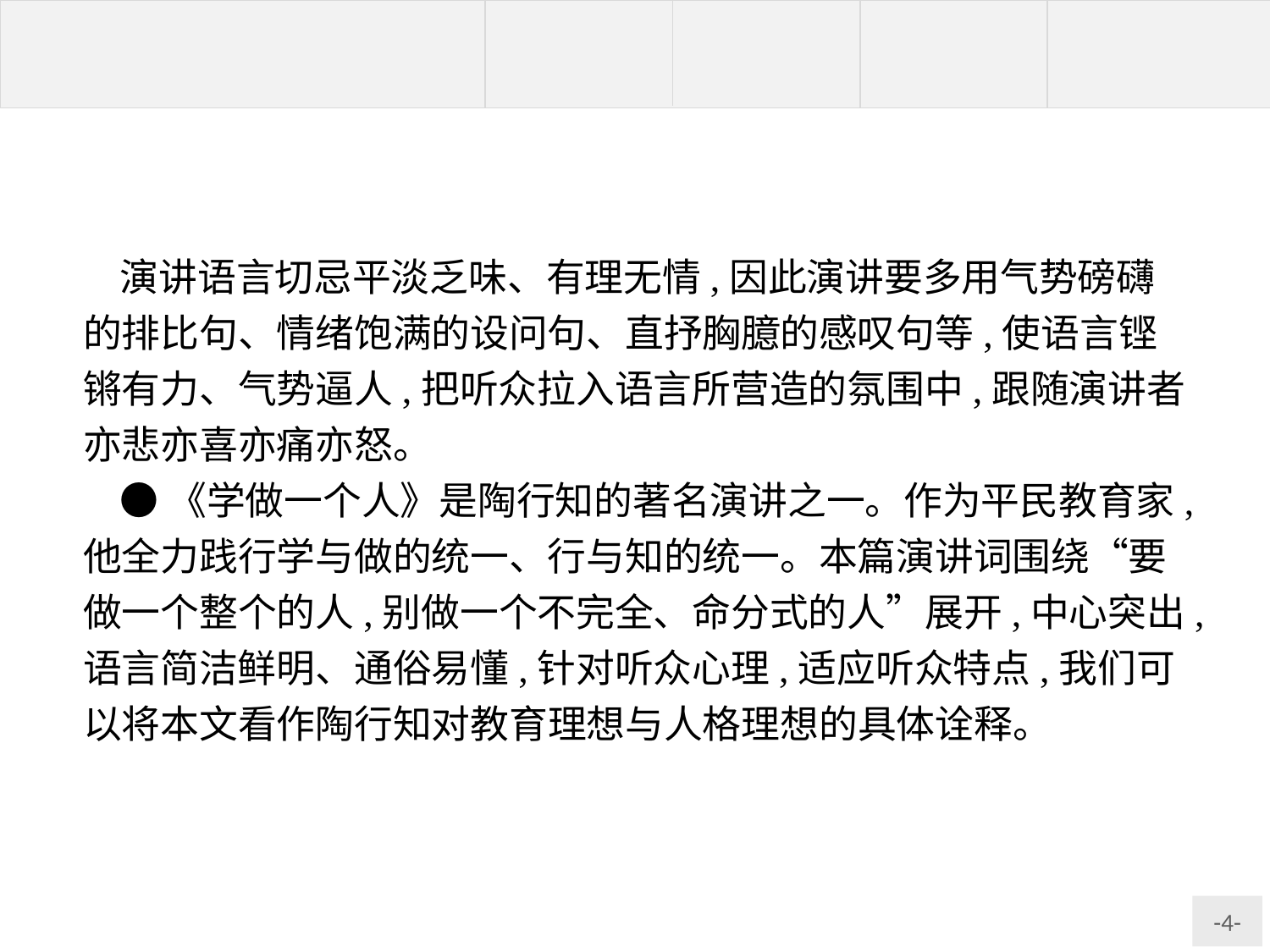

演讲语言切忌平淡乏味、有理无情,因此演讲要多用气势磅礴的排比句、情绪饱满的设问句、直抒胸臆的感叹句等,使语言铿锵有力、气势逼人,把听众拉入语言所营造的氛围中,跟随演讲者亦悲亦喜亦痛亦怒。
●《学做一个人》是陶行知的著名演讲之一。作为平民教育家,他全力践行学与做的统一、行与知的统一。本篇演讲词围绕“要做一个整个的人,别做一个不完全、命分式的人”展开,中心突出,语言简洁鲜明、通俗易懂,针对听众心理,适应听众特点,我们可以将本文看作陶行知对教育理想与人格理想的具体诠释。